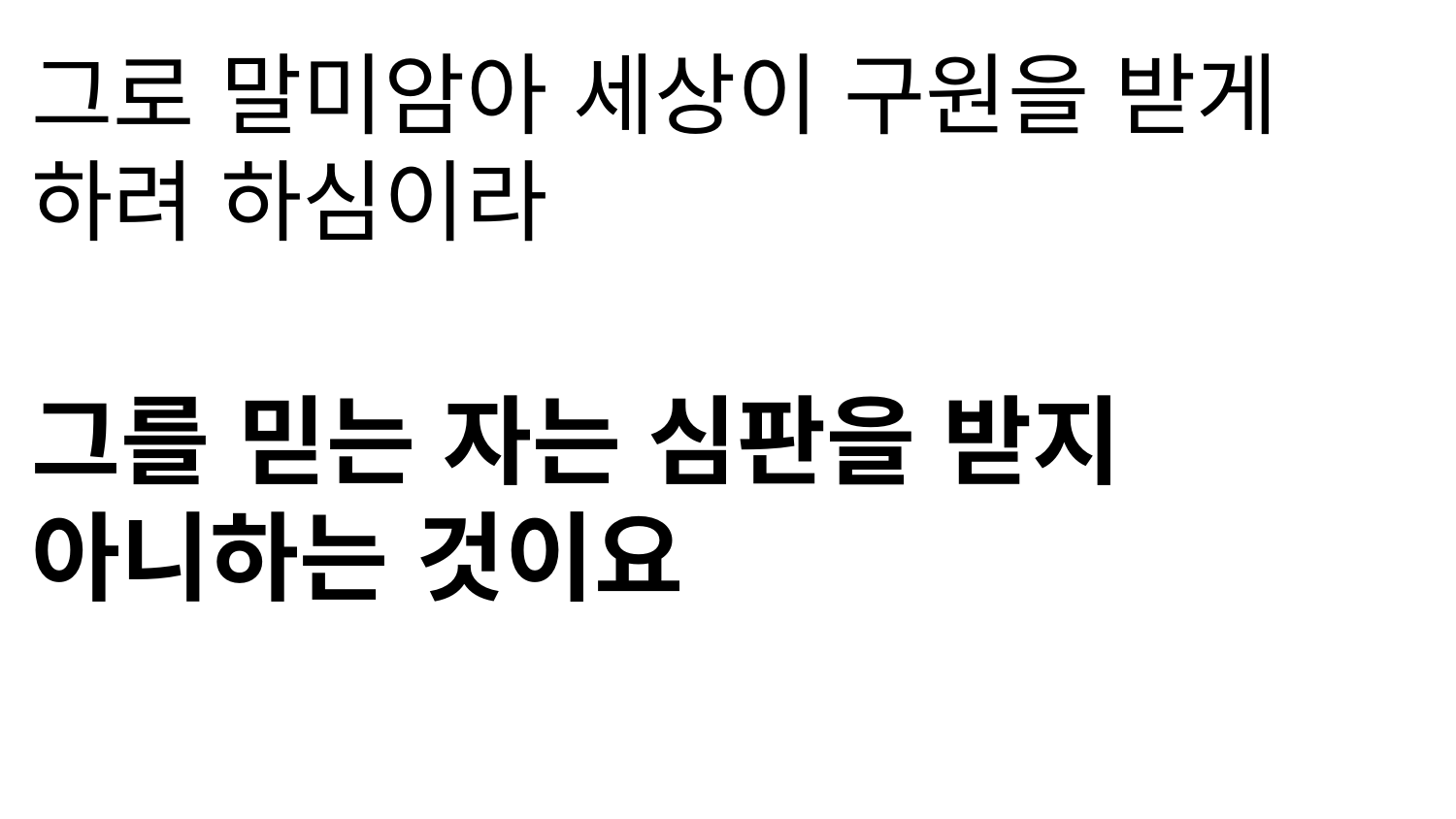

그로 말미암아 세상이 구원을 받게 하려 하심이라
그를 믿는 자는 심판을 받지 아니하는 것이요